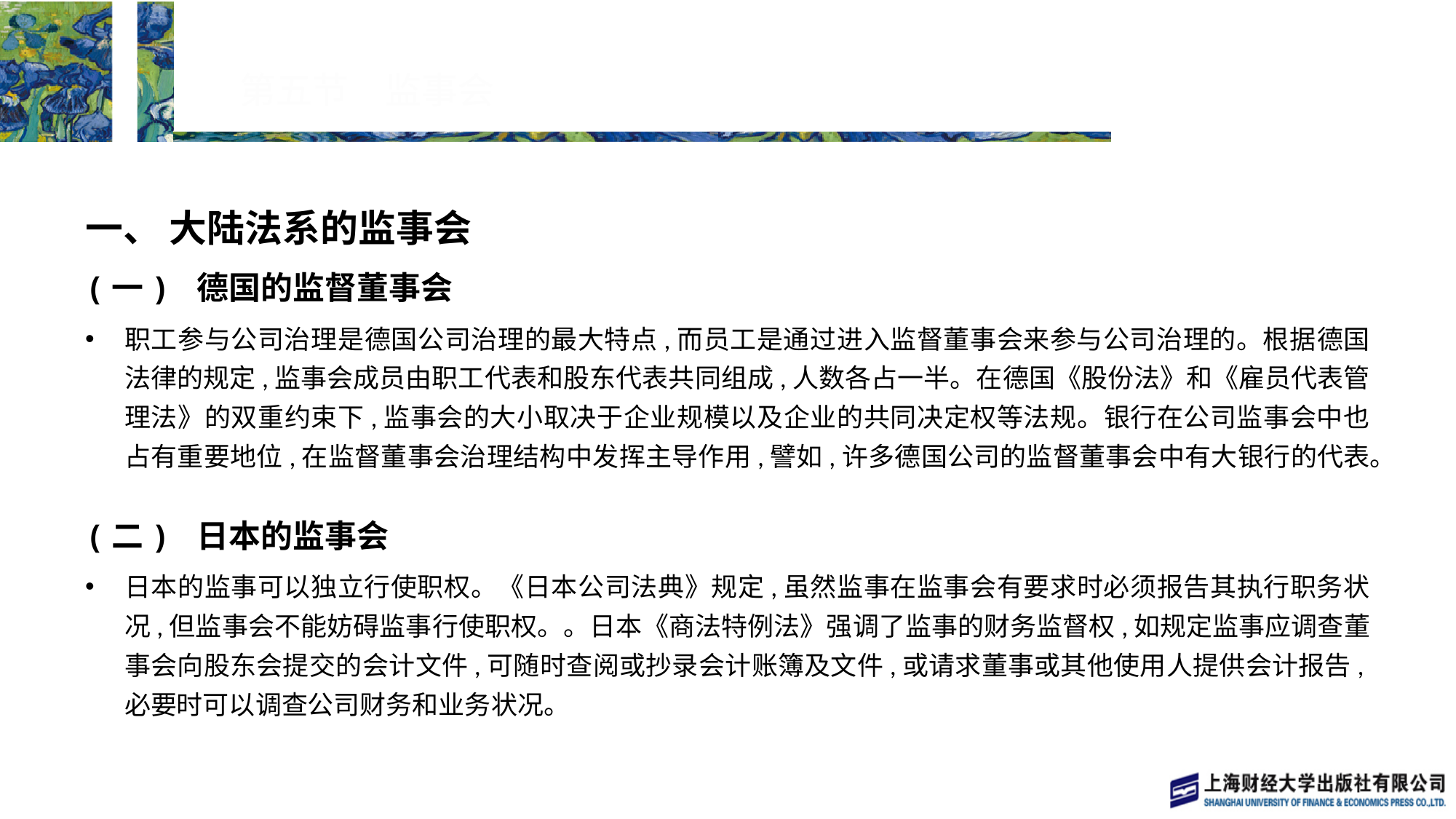

# 第五节　监事会
一、 大陆法系的监事会
(一) 德国的监督董事会
职工参与公司治理是德国公司治理的最大特点,而员工是通过进入监督董事会来参与公司治理的。根据德国法律的规定,监事会成员由职工代表和股东代表共同组成,人数各占一半。在德国《股份法》和《雇员代表管理法》的双重约束下,监事会的大小取决于企业规模以及企业的共同决定权等法规。银行在公司监事会中也占有重要地位,在监督董事会治理结构中发挥主导作用,譬如,许多德国公司的监督董事会中有大银行的代表。
(二) 日本的监事会
日本的监事可以独立行使职权。《日本公司法典》规定,虽然监事在监事会有要求时必须报告其执行职务状况,但监事会不能妨碍监事行使职权。。日本《商法特例法》强调了监事的财务监督权,如规定监事应调查董事会向股东会提交的会计文件,可随时查阅或抄录会计账簿及文件,或请求董事或其他使用人提供会计报告,必要时可以调查公司财务和业务状况。